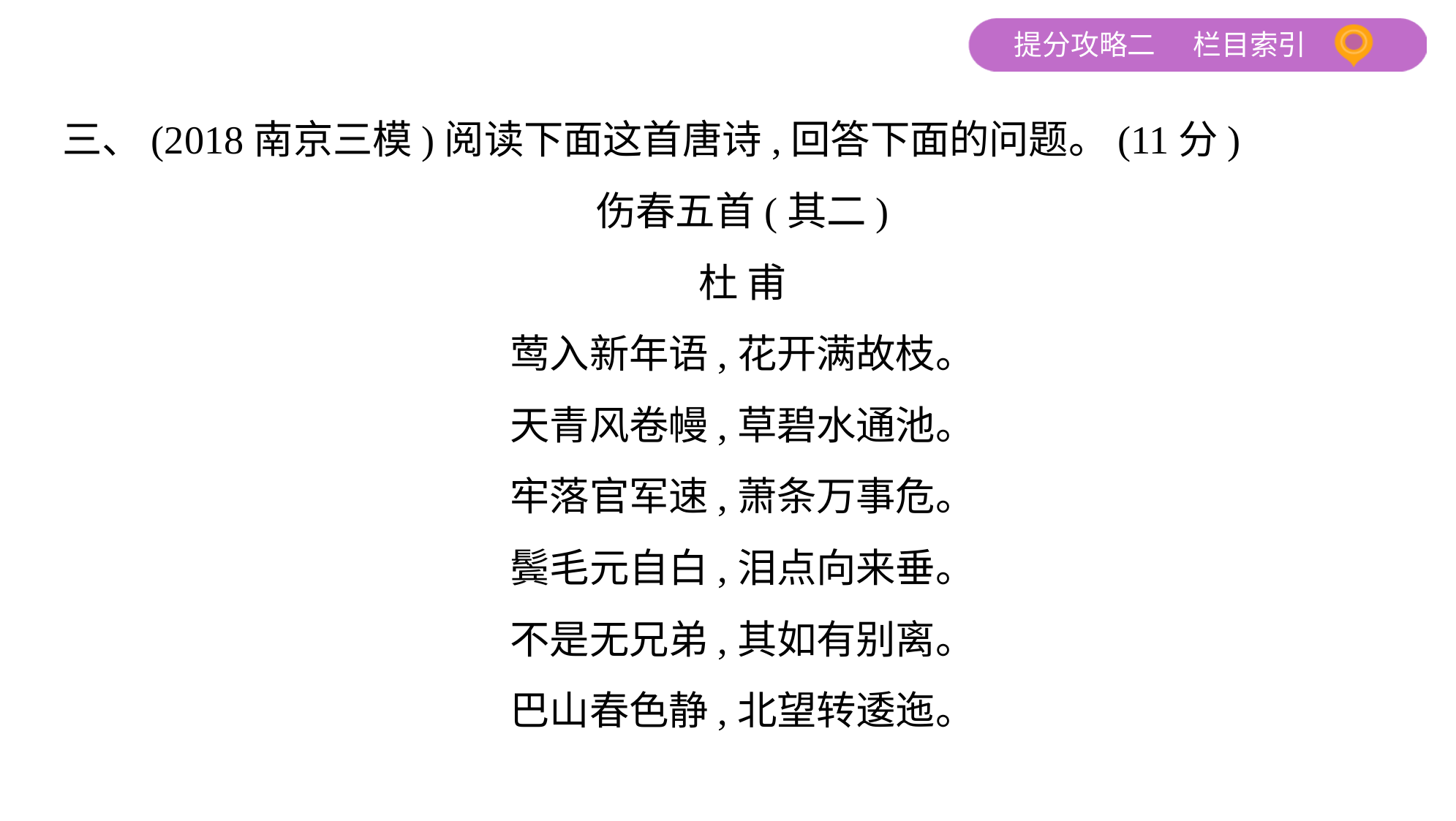

三、(2018南京三模)阅读下面这首唐诗,回答下面的问题。(11分)
伤春五首(其二)
杜 甫
莺入新年语,花开满故枝。
天青风卷幔,草碧水通池。
牢落官军速,萧条万事危。
鬓毛元自白,泪点向来垂。
不是无兄弟,其如有别离。
巴山春色静,北望转逶迤。